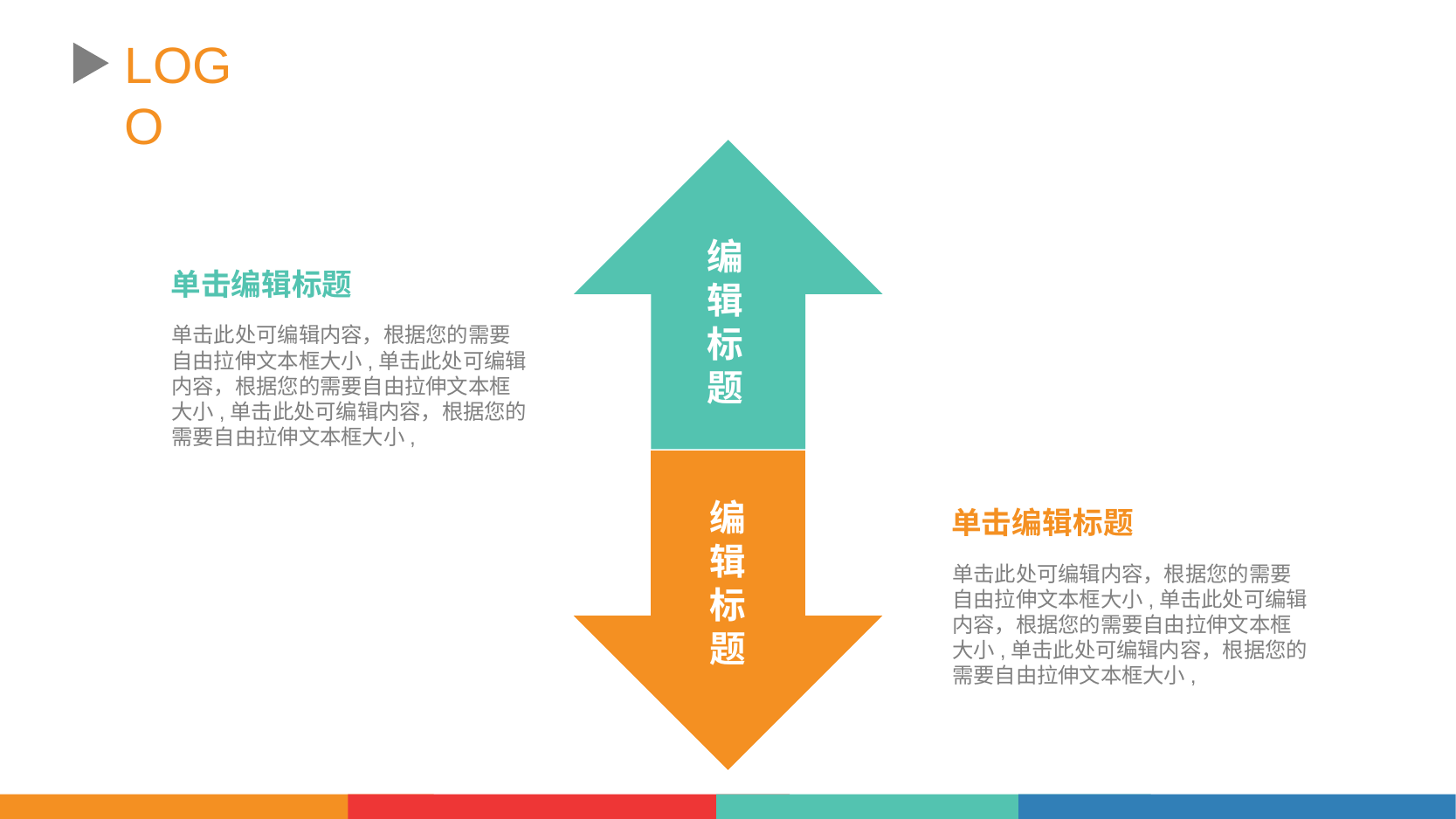

LOGO

编辑标题
单击编辑标题
单击此处可编辑内容，根据您的需要自由拉伸文本框大小,单击此处可编辑内容，根据您的需要自由拉伸文本框大小,单击此处可编辑内容，根据您的需要自由拉伸文本框大小,

编辑标题
单击编辑标题
单击此处可编辑内容，根据您的需要自由拉伸文本框大小,单击此处可编辑内容，根据您的需要自由拉伸文本框大小,单击此处可编辑内容，根据您的需要自由拉伸文本框大小,

21